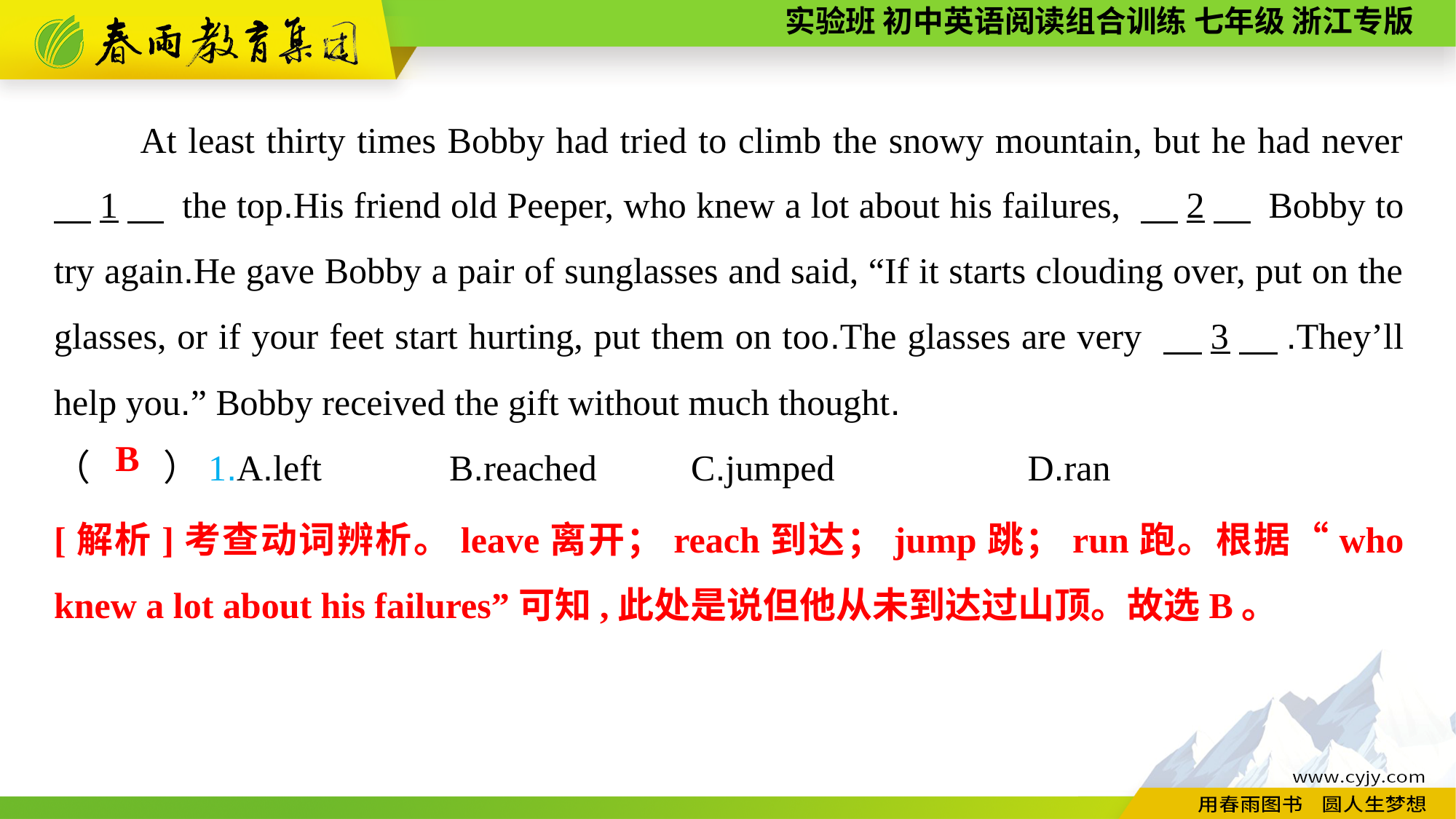

At least thirty times Bobby had tried to climb the snowy mountain, but he had never 　1　 the top.His friend old Peeper, who knew a lot about his failures, 　2　 Bobby to try again.He gave Bobby a pair of sunglasses and said, “If it starts clouding over, put on the glasses, or if your feet start hurting, put them on too.The glasses are very 　3　.They’ll help you.” Bobby received the gift without much thought.
（　　）1.A.left              B.reached	          C.jumped	           D.ran
 B
[解析]考查动词辨析。leave离开；reach到达；jump跳；run跑。根据“who knew a lot about his failures”可知,此处是说但他从未到达过山顶。故选B。